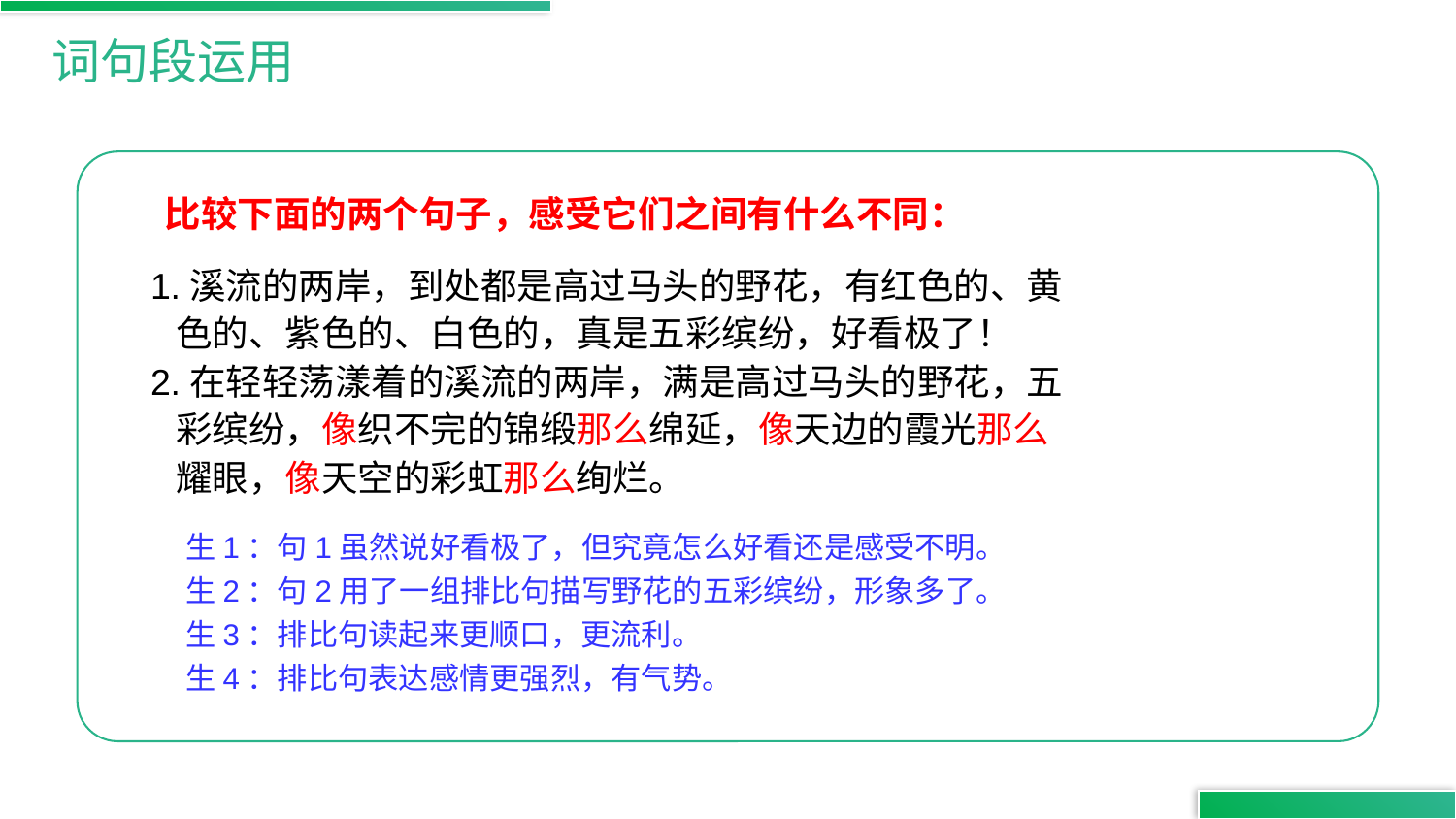

词句段运用
比较下面的两个句子，感受它们之间有什么不同：
1.溪流的两岸，到处都是高过马头的野花，有红色的、黄
  色的、紫色的、白色的，真是五彩缤纷，好看极了！
2.在轻轻荡漾着的溪流的两岸，满是高过马头的野花，五
  彩缤纷，像织不完的锦缎那么绵延，像天边的霞光那么
  耀眼，像天空的彩虹那么绚烂。
生1：句1虽然说好看极了，但究竟怎么好看还是感受不明。
生2：句2用了一组排比句描写野花的五彩缤纷，形象多了。
生3：排比句读起来更顺口，更流利。
生4：排比句表达感情更强烈，有气势。